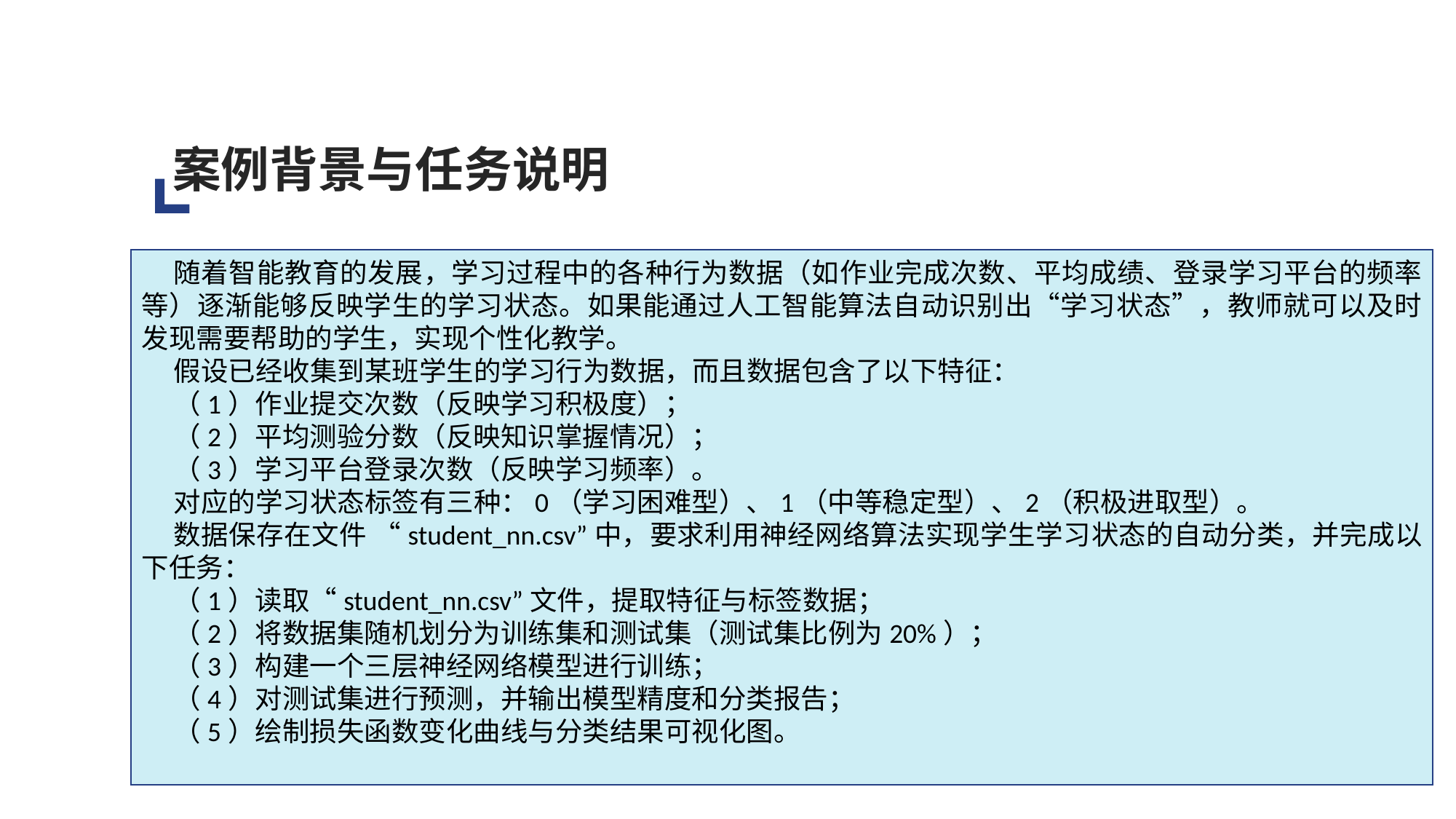

案例背景与任务说明

随着智能教育的发展，学习过程中的各种行为数据（如作业完成次数、平均成绩、登录学习平台的频率等）逐渐能够反映学生的学习状态。如果能通过人工智能算法自动识别出“学习状态”，教师就可以及时发现需要帮助的学生，实现个性化教学。
假设已经收集到某班学生的学习行为数据，而且数据包含了以下特征：
（1）作业提交次数（反映学习积极度）；
（2）平均测验分数（反映知识掌握情况）；
（3）学习平台登录次数（反映学习频率）。
对应的学习状态标签有三种：0（学习困难型）、1（中等稳定型）、2（积极进取型）。
数据保存在文件 “student_nn.csv”中，要求利用神经网络算法实现学生学习状态的自动分类，并完成以下任务：
（1）读取“student_nn.csv”文件，提取特征与标签数据；
（2）将数据集随机划分为训练集和测试集（测试集比例为20%）；
（3）构建一个三层神经网络模型进行训练；
（4）对测试集进行预测，并输出模型精度和分类报告；
（5）绘制损失函数变化曲线与分类结果可视化图。